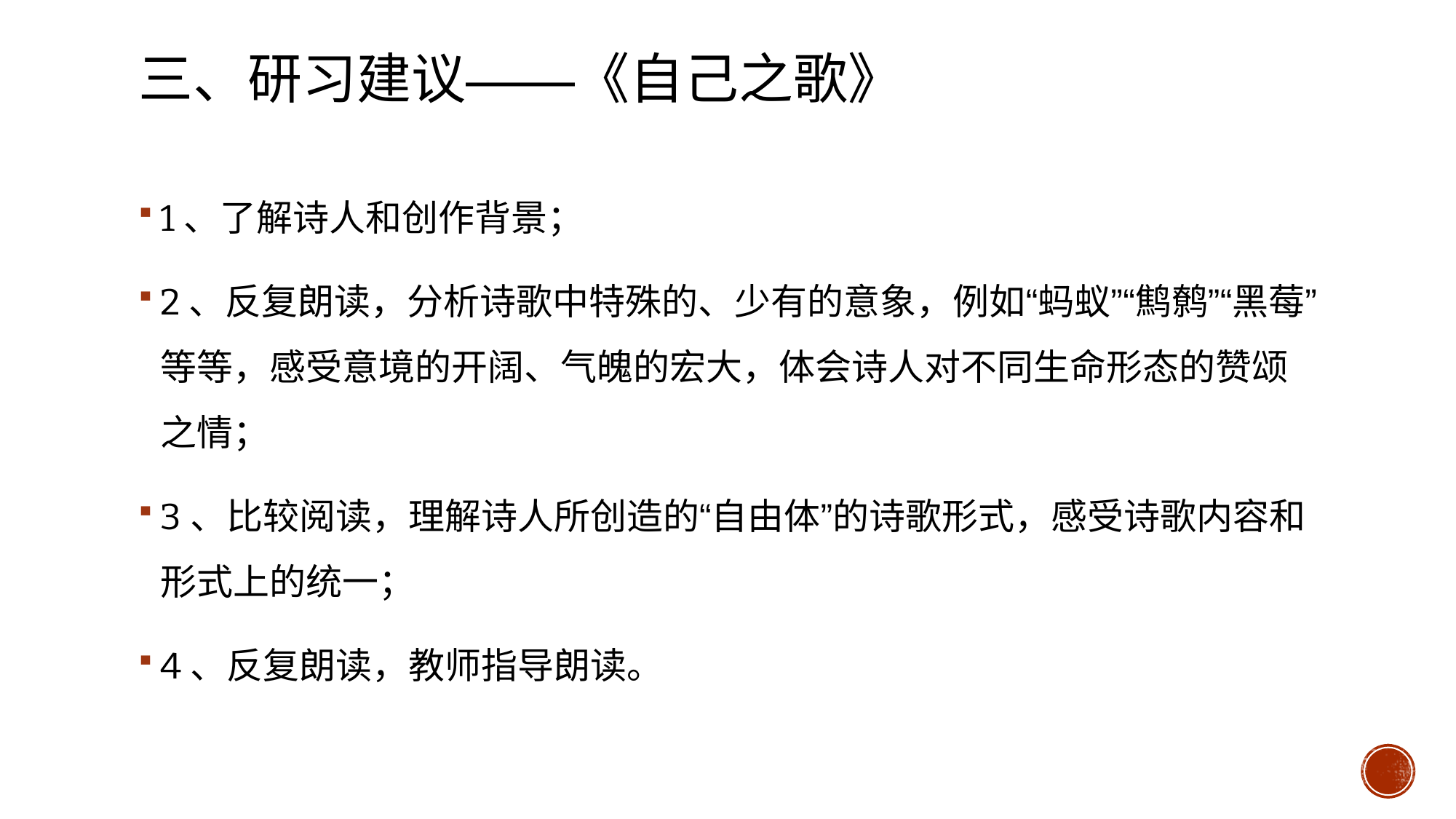

# 三、研习建议——《自己之歌》
1、了解诗人和创作背景；
2、反复朗读，分析诗歌中特殊的、少有的意象，例如“蚂蚁”“鹪鹩”“黑莓”等等，感受意境的开阔、气魄的宏大，体会诗人对不同生命形态的赞颂之情；
3、比较阅读，理解诗人所创造的“自由体”的诗歌形式，感受诗歌内容和形式上的统一；
4、反复朗读，教师指导朗读。